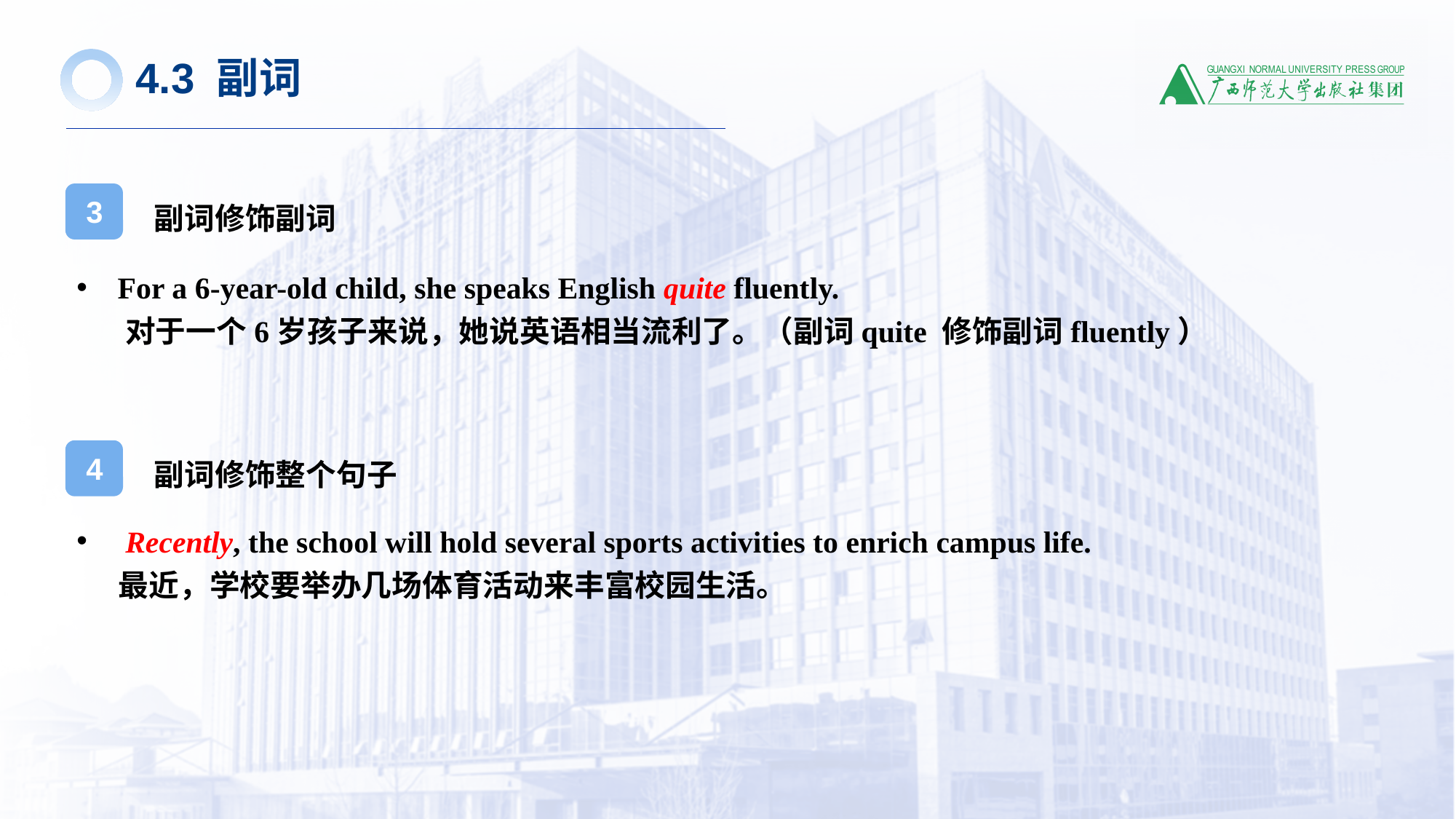

4.3 副词

副词修饰副词

3
For a 6-year-old child, she speaks English quite fluently.
      对于一个6岁孩子来说，她说英语相当流利了。（副词quite 修饰副词fluently）

副词修饰整个句子

4
 Recently, the school will hold several sports activities to enrich campus life.
     最近，学校要举办几场体育活动来丰富校园生活。